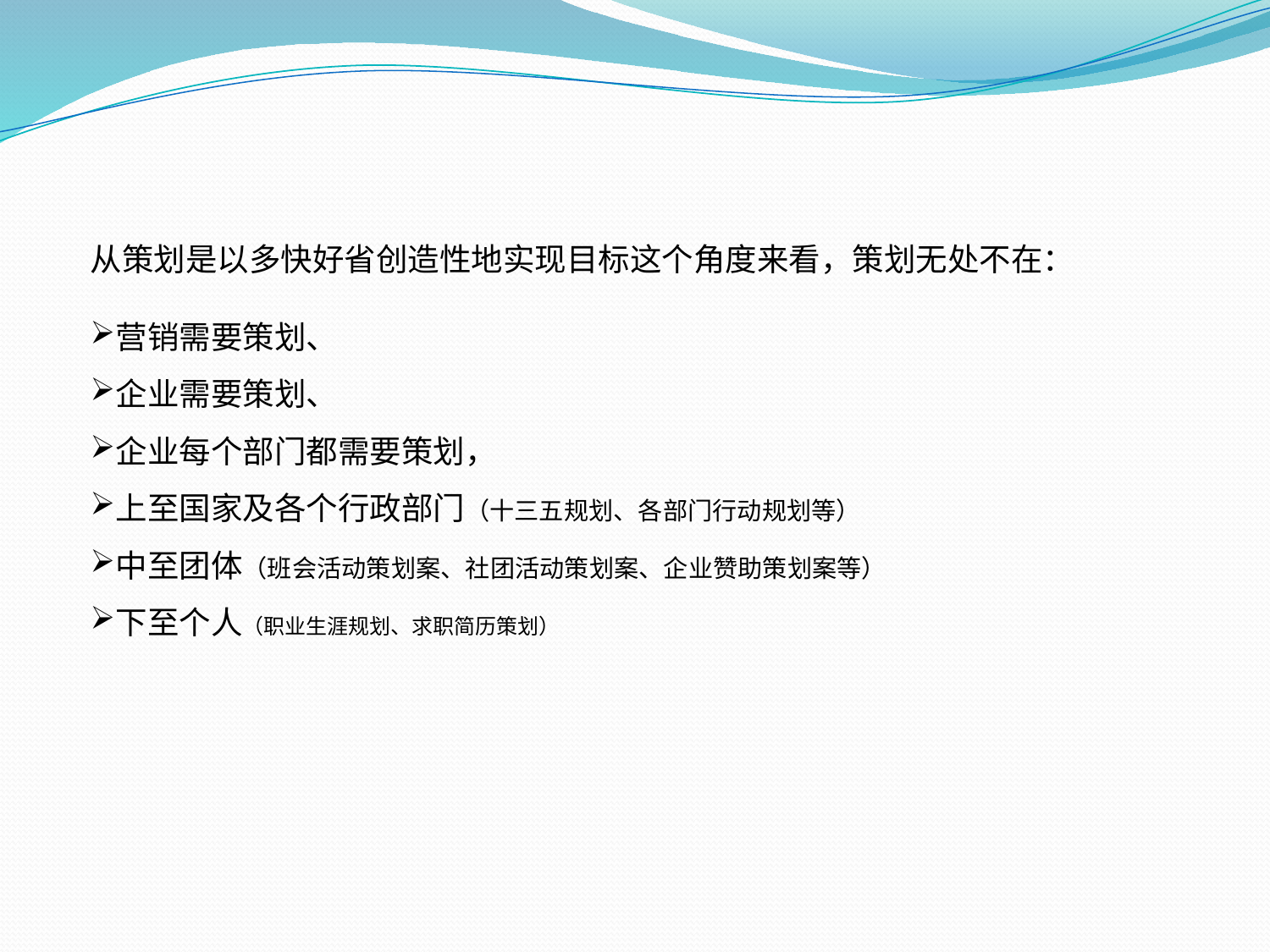

从策划是以多快好省创造性地实现目标这个角度来看，策划无处不在：
营销需要策划、
企业需要策划、
企业每个部门都需要策划，
上至国家及各个行政部门（十三五规划、各部门行动规划等）
中至团体（班会活动策划案、社团活动策划案、企业赞助策划案等）
下至个人（职业生涯规划、求职简历策划）